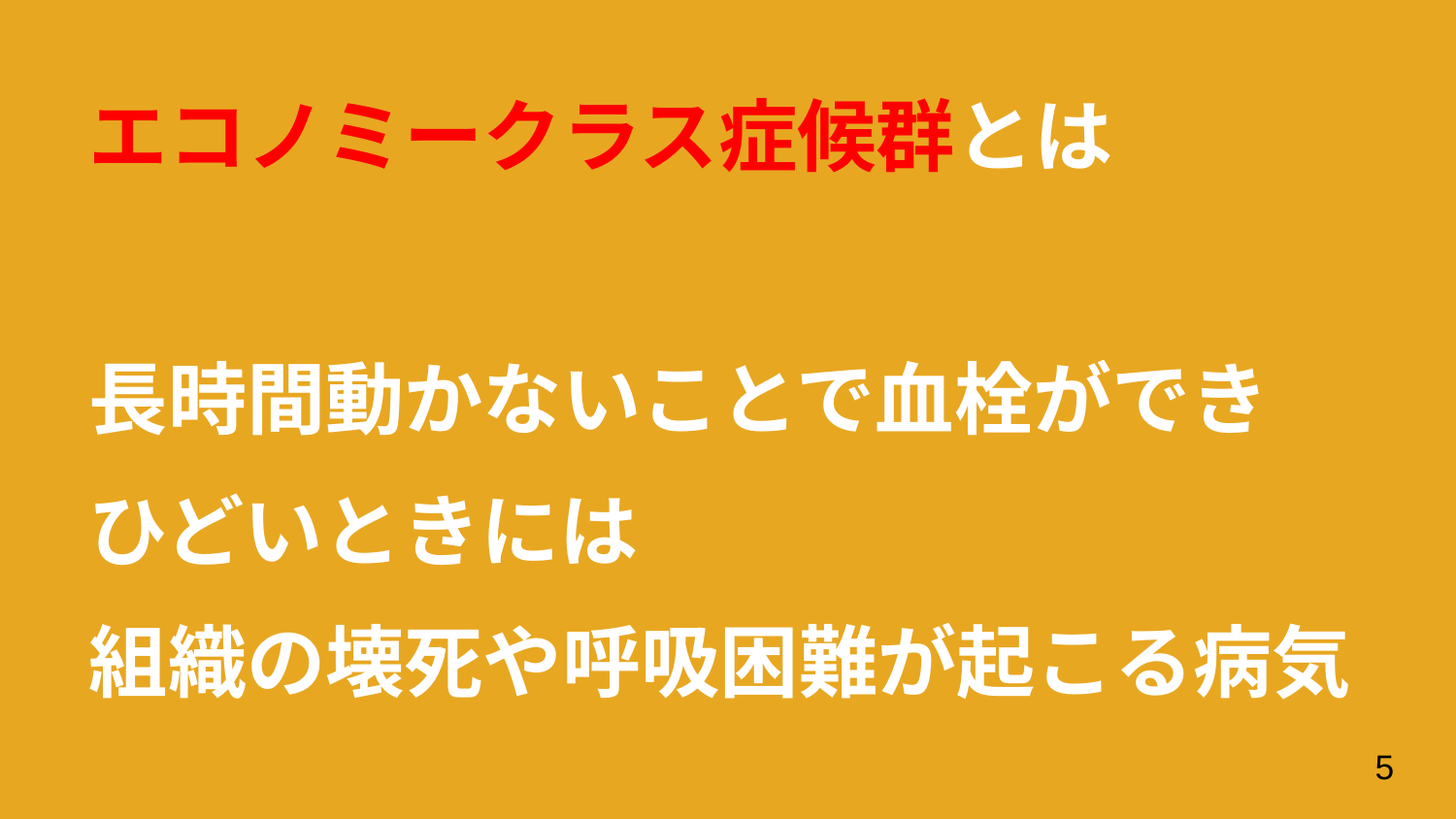

エコノミークラス症候群とは

長時間動かないことで血栓ができ
ひどいときには
組織の壊死や呼吸困難が起こる病気

5